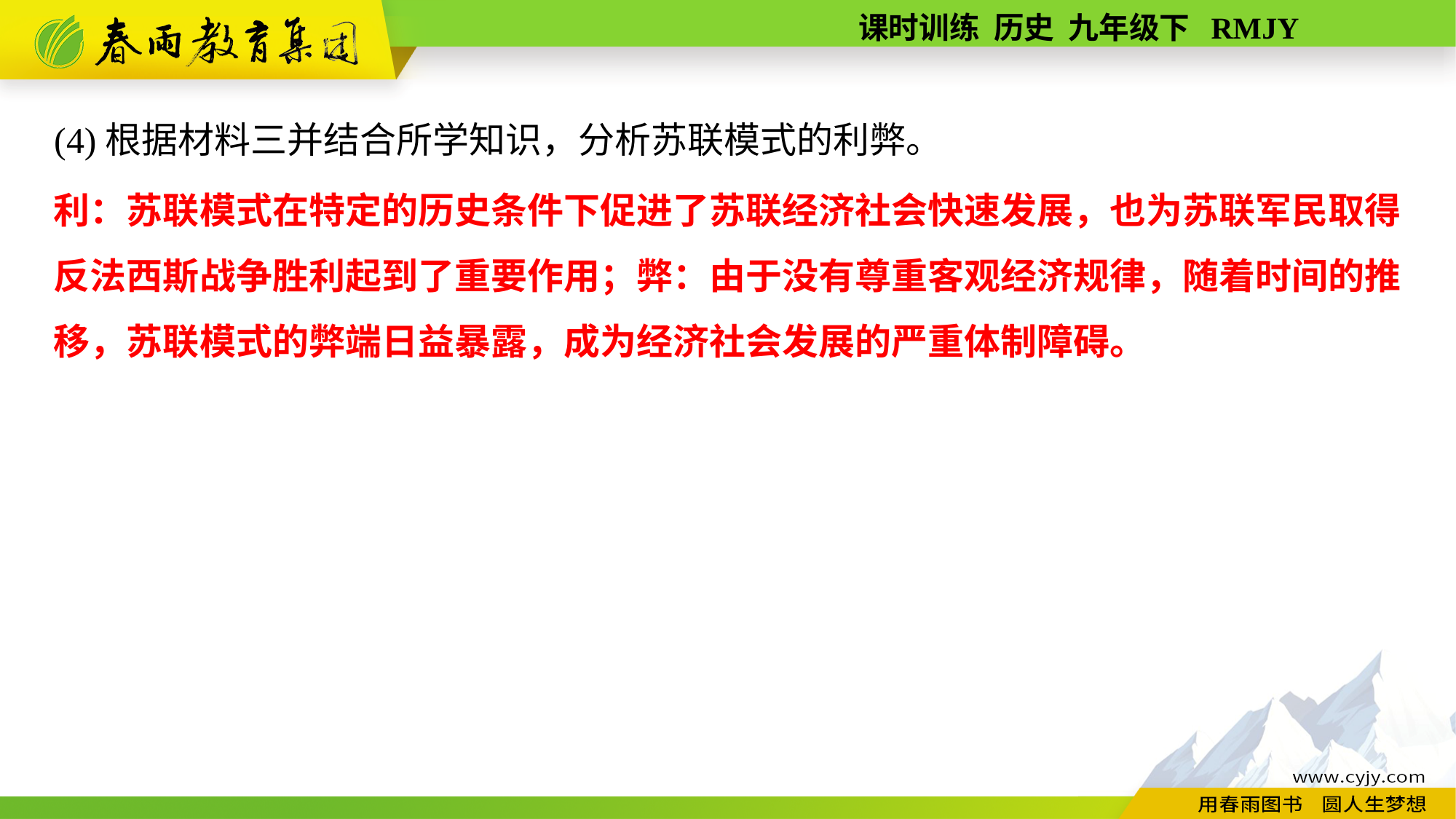

(4)根据材料三并结合所学知识，分析苏联模式的利弊。
利：苏联模式在特定的历史条件下促进了苏联经济社会快速发展，也为苏联军民取得反法西斯战争胜利起到了重要作用；弊：由于没有尊重客观经济规律，随着时间的推移，苏联模式的弊端日益暴露，成为经济社会发展的严重体制障碍。